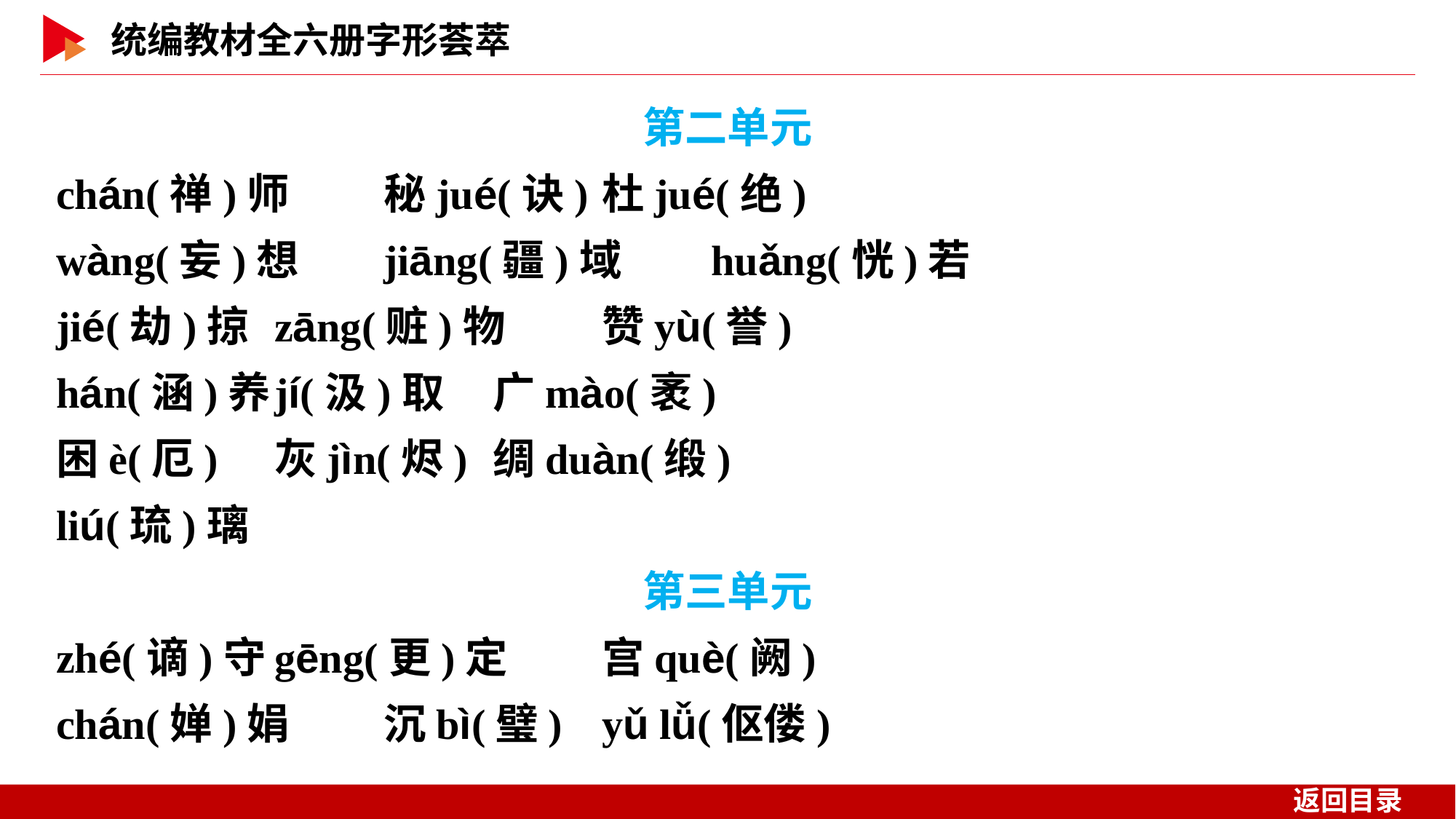

第二单元
chán(禅)师	秘jué(诀)	杜jué(绝)
wàng(妄)想	jiāng(疆)域	huǎng(恍)若
jié(劫)掠	zāng(赃)物	赞yù(誉)
hán(涵)养	jí(汲)取	广mào(袤)
困è(厄)	灰jìn(烬)	绸duàn(缎)
liú(琉)璃
第三单元
zhé(谪)守	gēng(更)定	宫què(阙)
chán(婵)娟	沉bì(璧)	yǔ lǚ(伛偻)